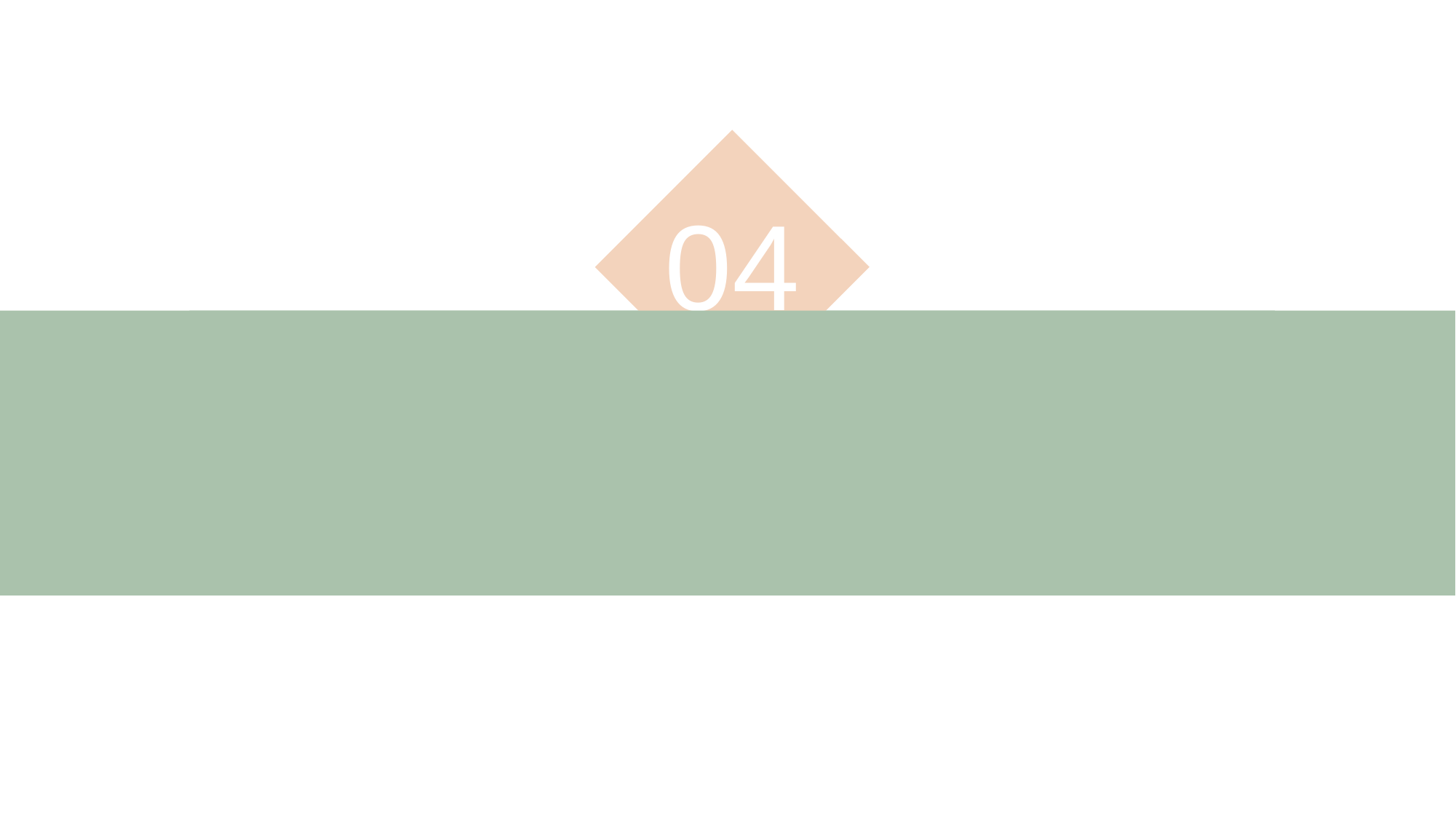

04

发展规划
Click here to add to title